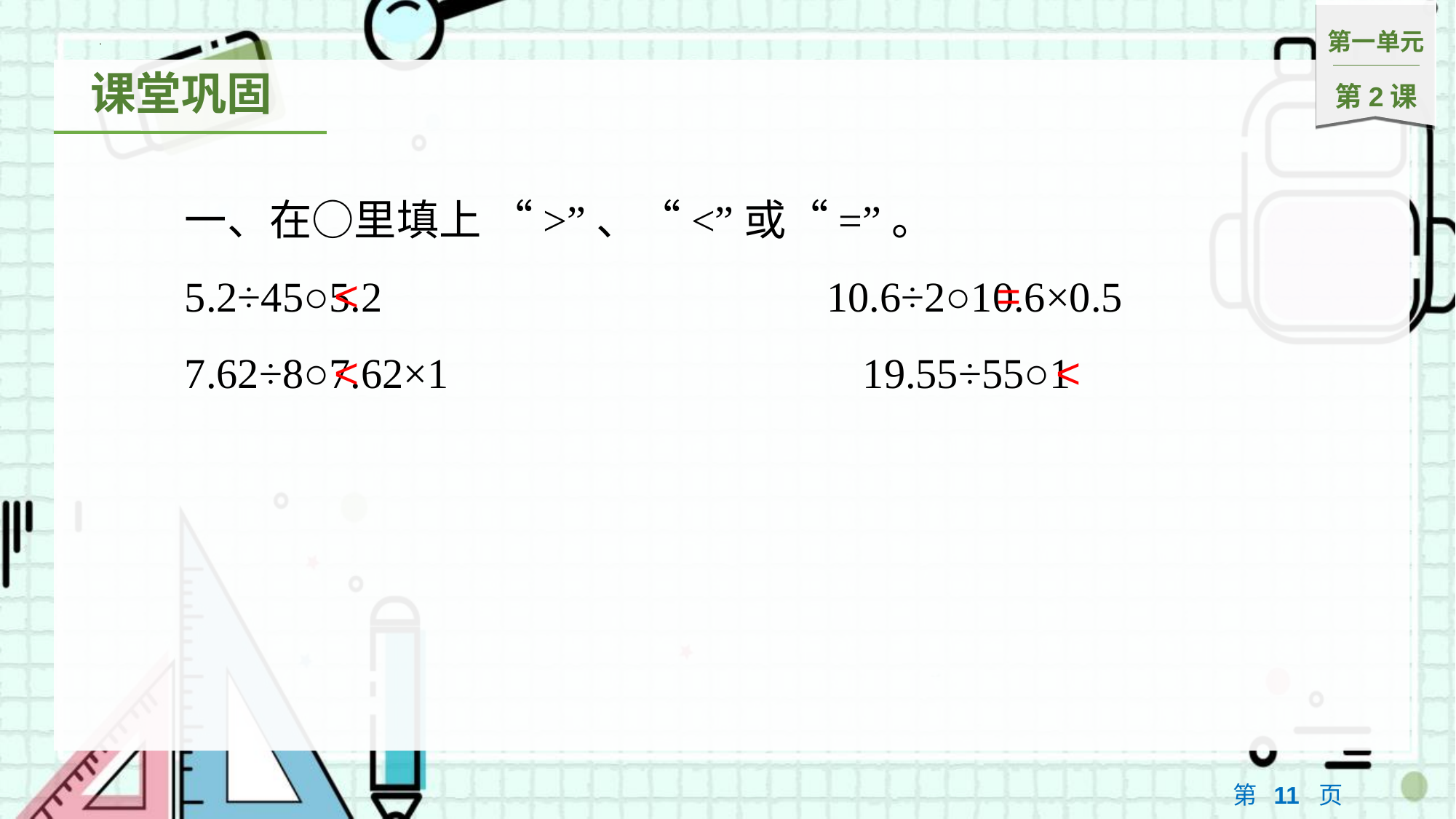

一、在○里填上 “>”、“<”或“=”。
5.2÷45○5.2　　　　　　　　　　10.6÷2○10.6×0.5
7.62÷8○7.62×1				19.55÷55○1
=
<
<
<